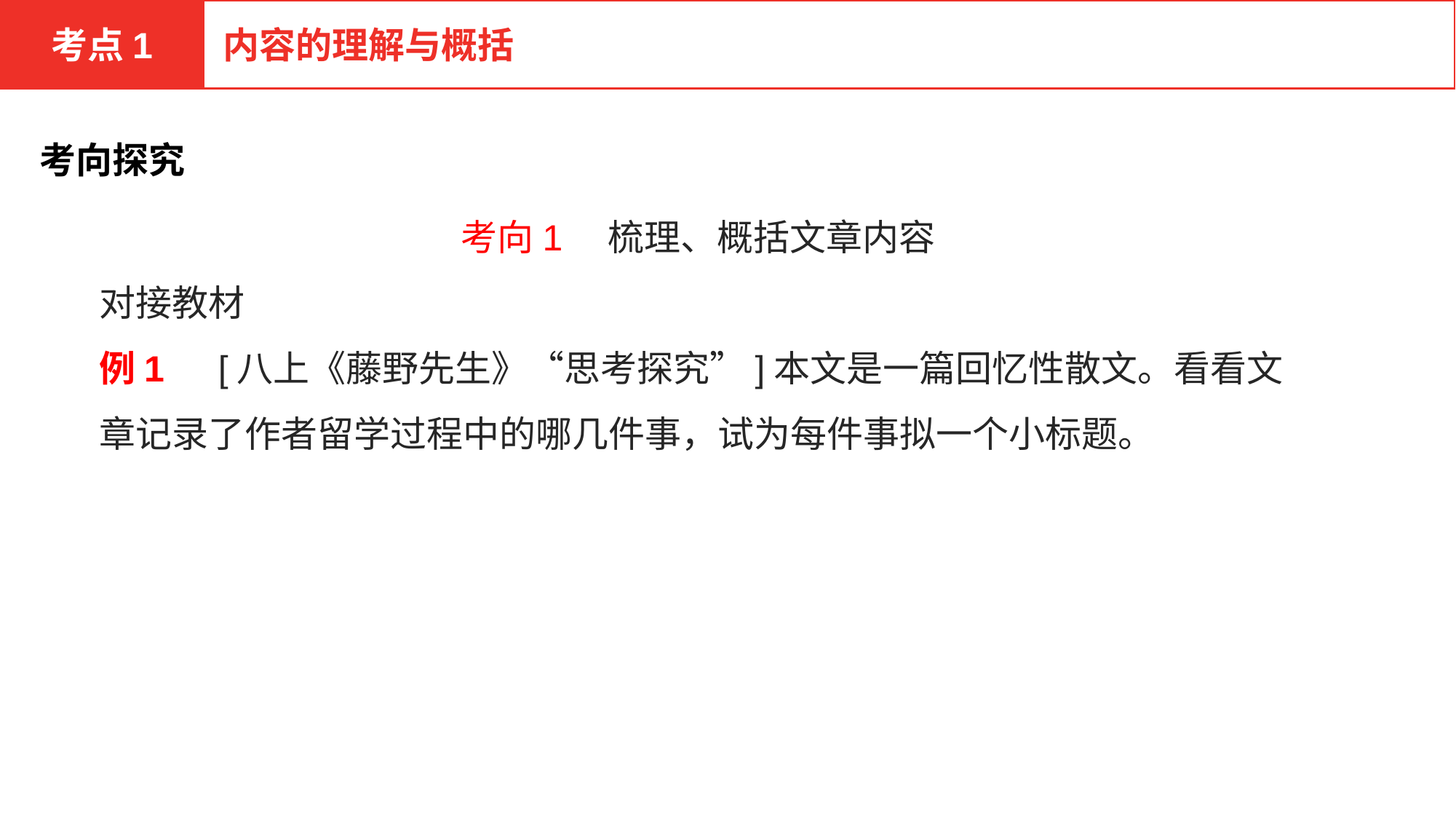

考点1
内容的理解与概括
考向探究
考向1　梳理、概括文章内容
对接教材
例1　[八上《藤野先生》“思考探究”]本文是一篇回忆性散文。看看文章记录了作者留学过程中的哪几件事，试为每件事拟一个小标题。